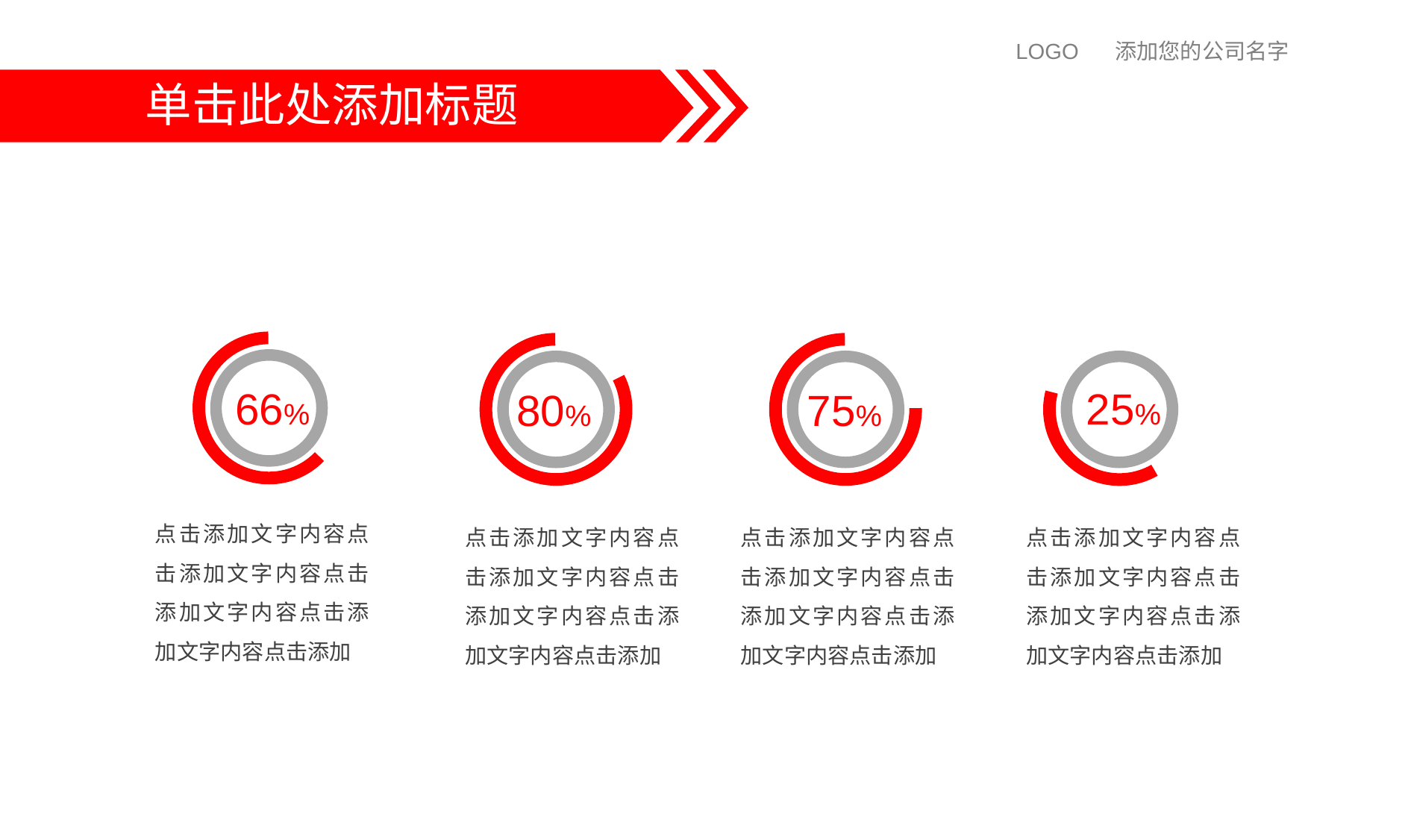

LOGO     添加您的公司名字

单击此处添加标题

25%
66%
80%
75%
点击添加文字内容点击添加文字内容点击添加文字内容点击添加文字内容点击添加
点击添加文字内容点击添加文字内容点击添加文字内容点击添加文字内容点击添加
点击添加文字内容点击添加文字内容点击添加文字内容点击添加文字内容点击添加
点击添加文字内容点击添加文字内容点击添加文字内容点击添加文字内容点击添加